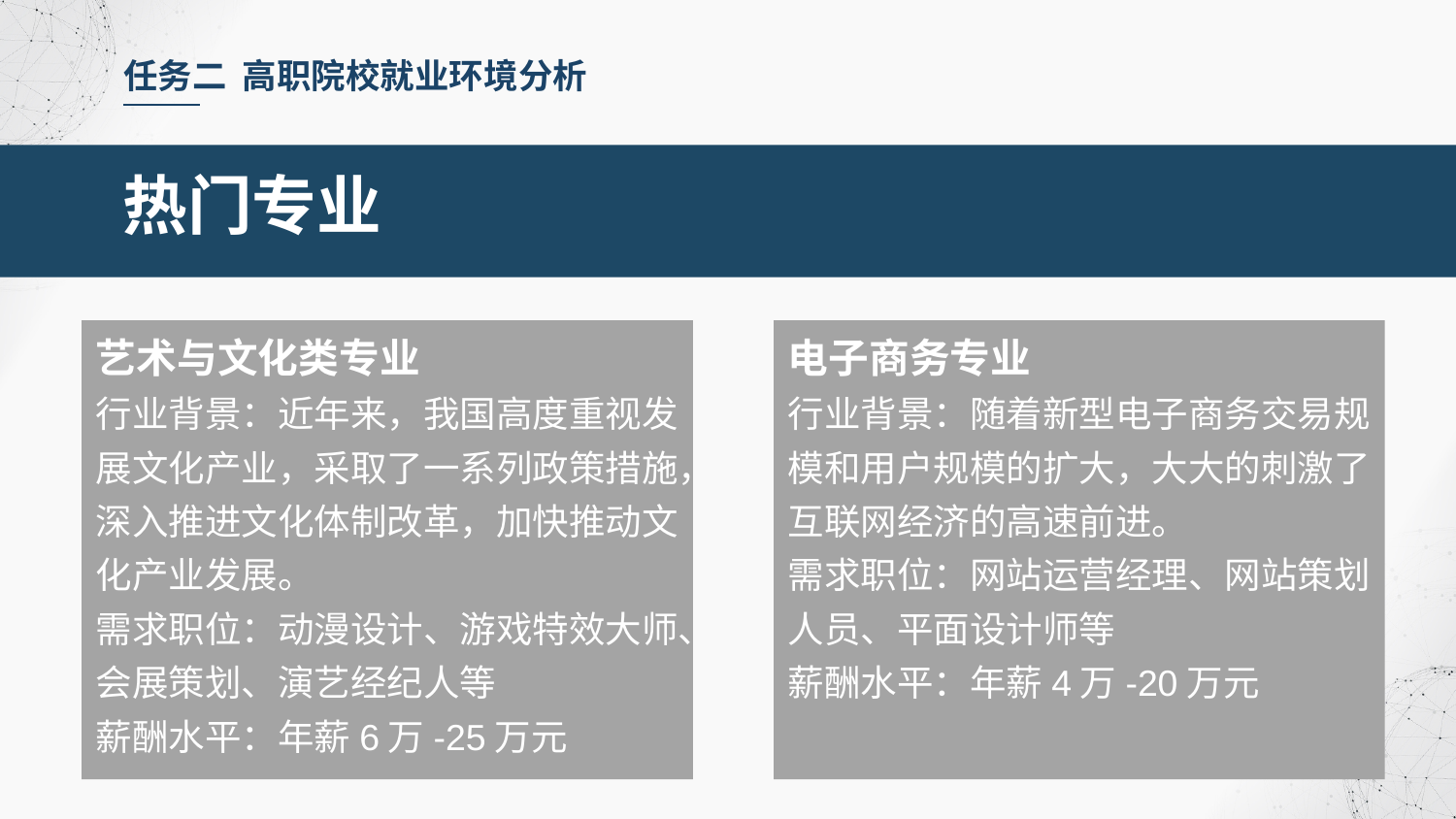

任务二  高职院校就业环境分析

热门专业
艺术与文化类专业
行业背景：近年来，我国高度重视发展文化产业，采取了一系列政策措施，深入推进文化体制改革，加快推动文化产业发展。
需求职位：动漫设计、游戏特效大师、会展策划、演艺经纪人等
薪酬水平：年薪6万-25万元
电子商务专业
行业背景：随着新型电子商务交易规模和用户规模的扩大，大大的刺激了互联网经济的高速前进。
需求职位：网站运营经理、网站策划人员、平面设计师等
薪酬水平：年薪4万-20万元